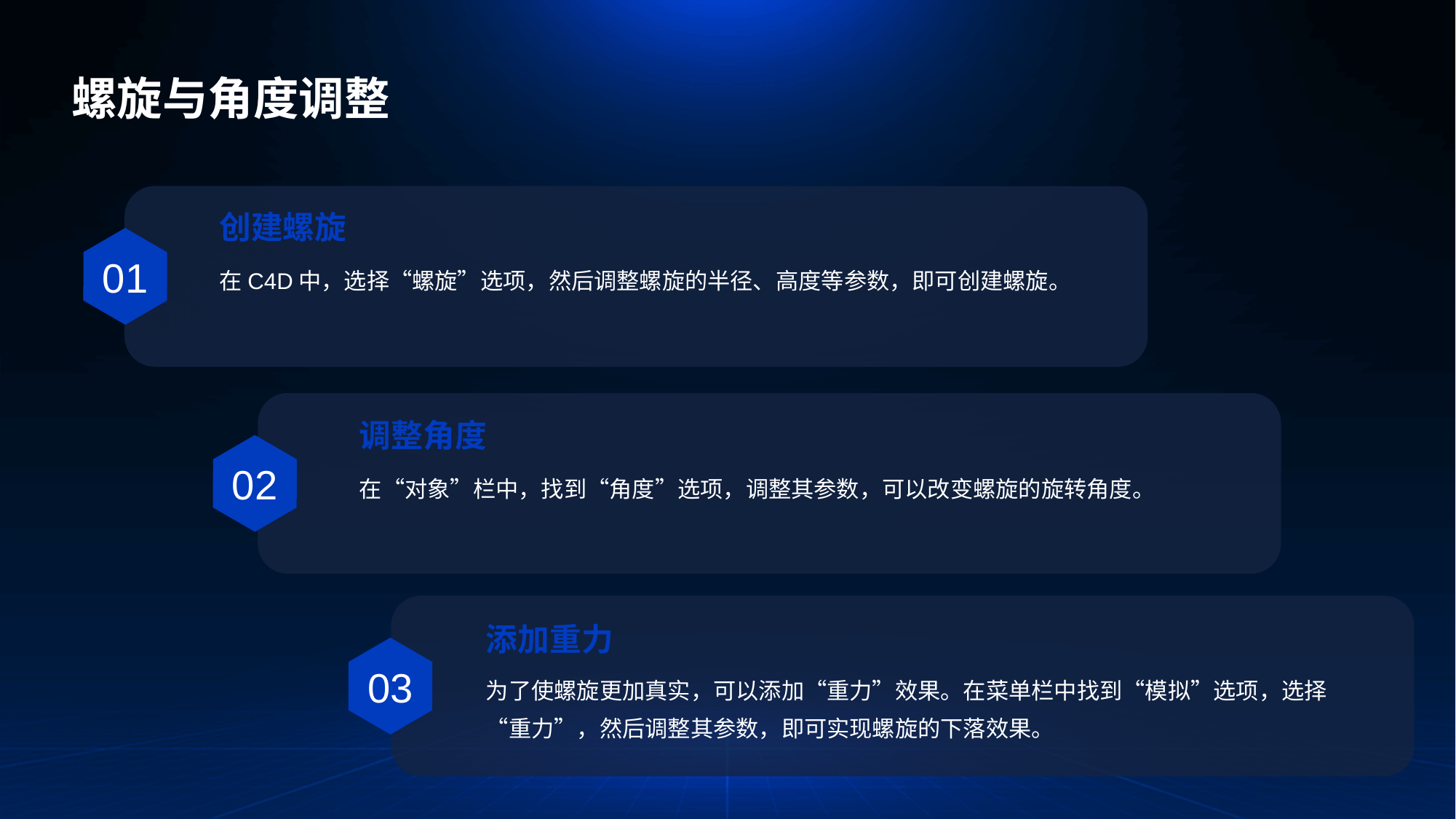

螺旋与角度调整

创建螺旋

01
在C4D中，选择“螺旋”选项，然后调整螺旋的半径、高度等参数，即可创建螺旋。

调整角度

02
在“对象”栏中，找到“角度”选项，调整其参数，可以改变螺旋的旋转角度。

添加重力

03
为了使螺旋更加真实，可以添加“重力”效果。在菜单栏中找到“模拟”选项，选择“重力”，然后调整其参数，即可实现螺旋的下落效果。